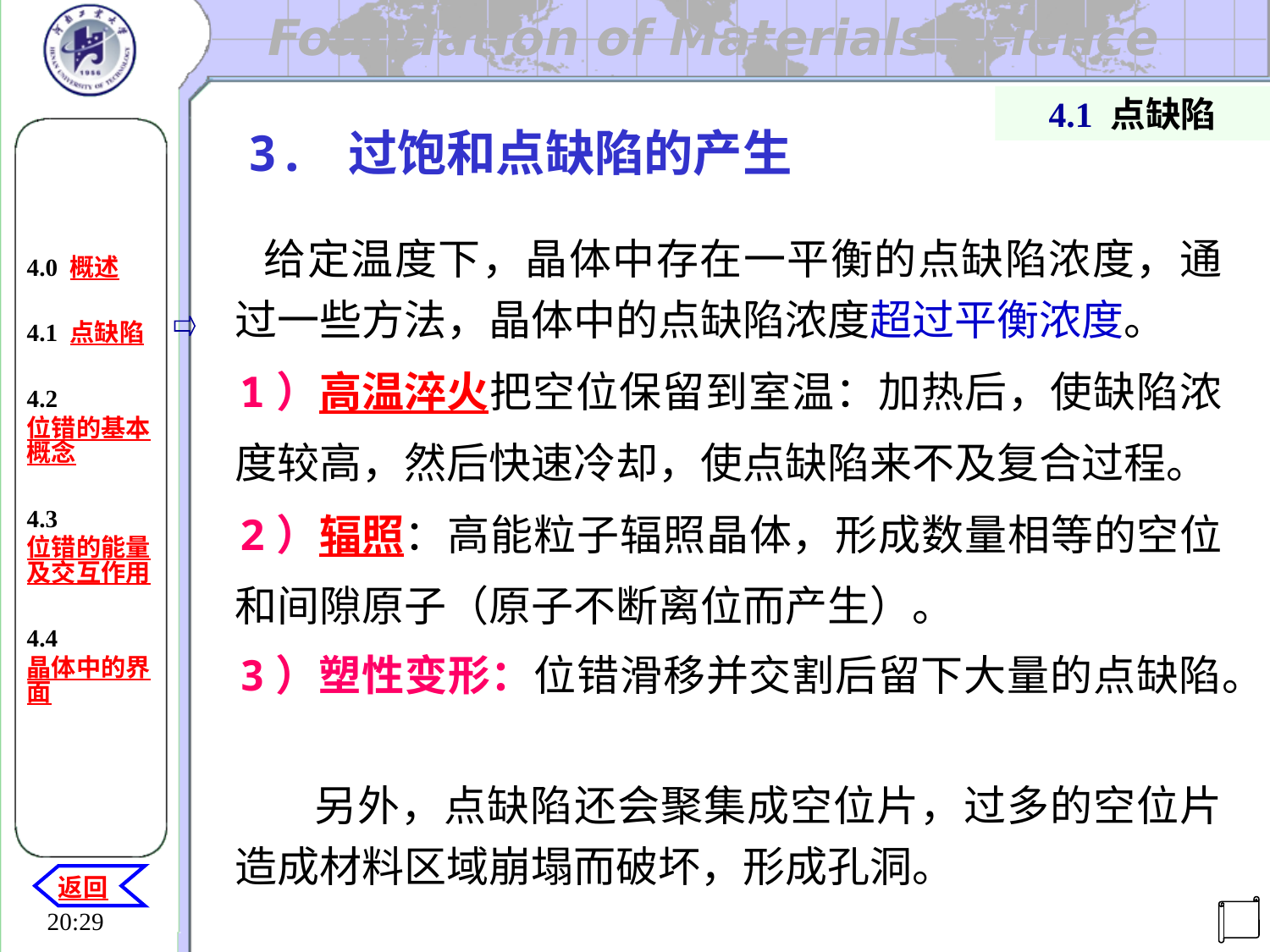

4.1 点缺陷
3. 过饱和点缺陷的产生

4.0 概述

4.1 点缺陷

4.2 位错的基本概念

4.3 位错的能量及交互作用

4.4晶体中的界面

      给定温度下，晶体中存在一平衡的点缺陷浓度，通过一些方法，晶体中的点缺陷浓度超过平衡浓度。
  1）高温淬火把空位保留到室温：加热后，使缺陷浓度较高，然后快速冷却，使点缺陷来不及复合过程。
  2）辐照：高能粒子辐照晶体，形成数量相等的空位和间隙原子（原子不断离位而产生）。
  3）塑性变形：位错滑移并交割后留下大量的点缺陷。
           另外，点缺陷还会聚集成空位片，过多的空位片造成材料区域崩塌而破坏，形成孔洞。

返回
机电工程学院

20:29